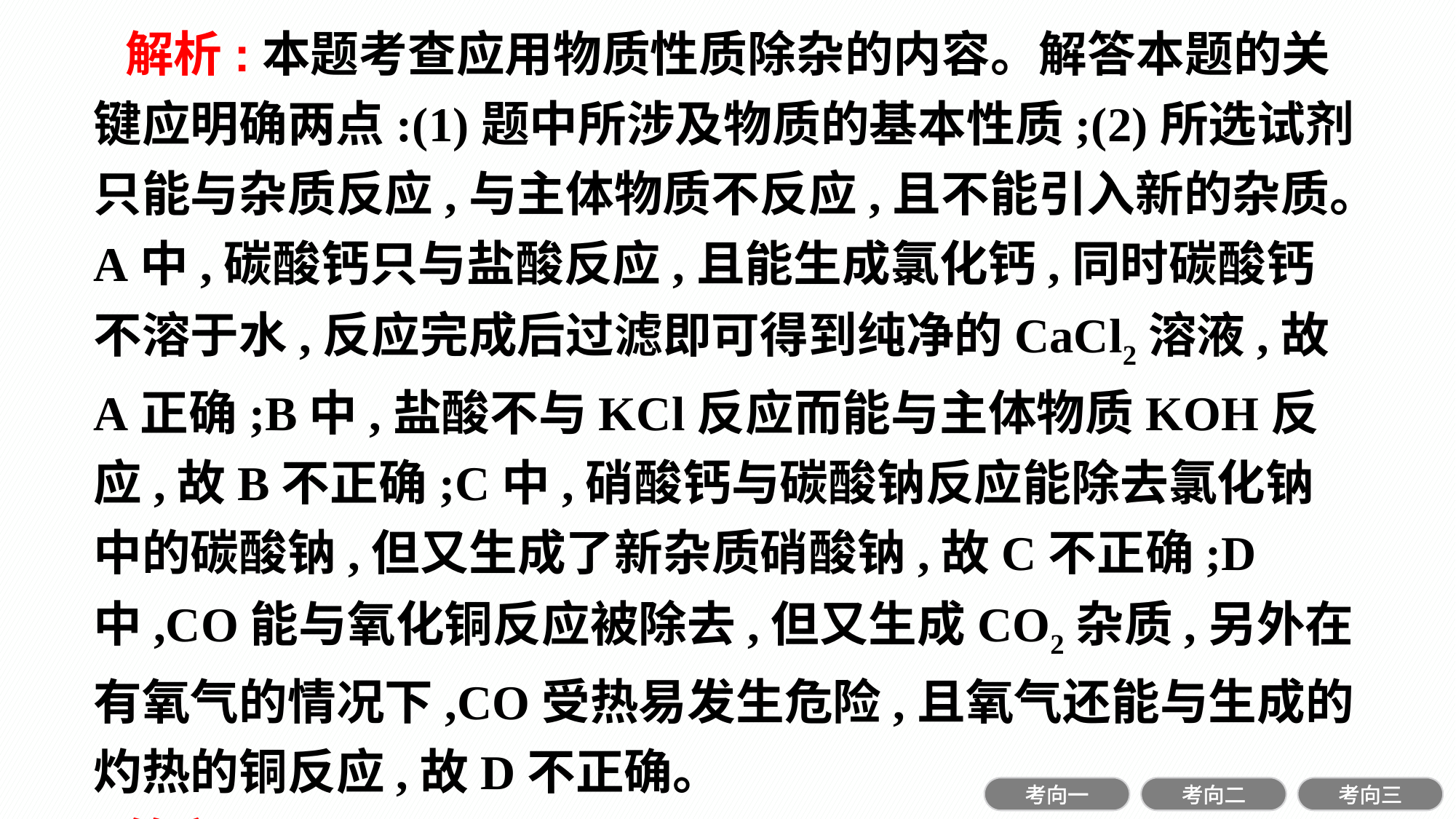

解析:本题考查应用物质性质除杂的内容。解答本题的关键应明确两点:(1)题中所涉及物质的基本性质;(2)所选试剂只能与杂质反应,与主体物质不反应,且不能引入新的杂质。A中,碳酸钙只与盐酸反应,且能生成氯化钙,同时碳酸钙不溶于水,反应完成后过滤即可得到纯净的CaCl2溶液,故A正确;B中,盐酸不与KCl反应而能与主体物质KOH反应,故B不正确;C中,硝酸钙与碳酸钠反应能除去氯化钠中的碳酸钠,但又生成了新杂质硝酸钠,故C不正确;D中,CO能与氧化铜反应被除去,但又生成CO2杂质,另外在有氧气的情况下,CO受热易发生危险,且氧气还能与生成的灼热的铜反应,故D不正确。
答案:A